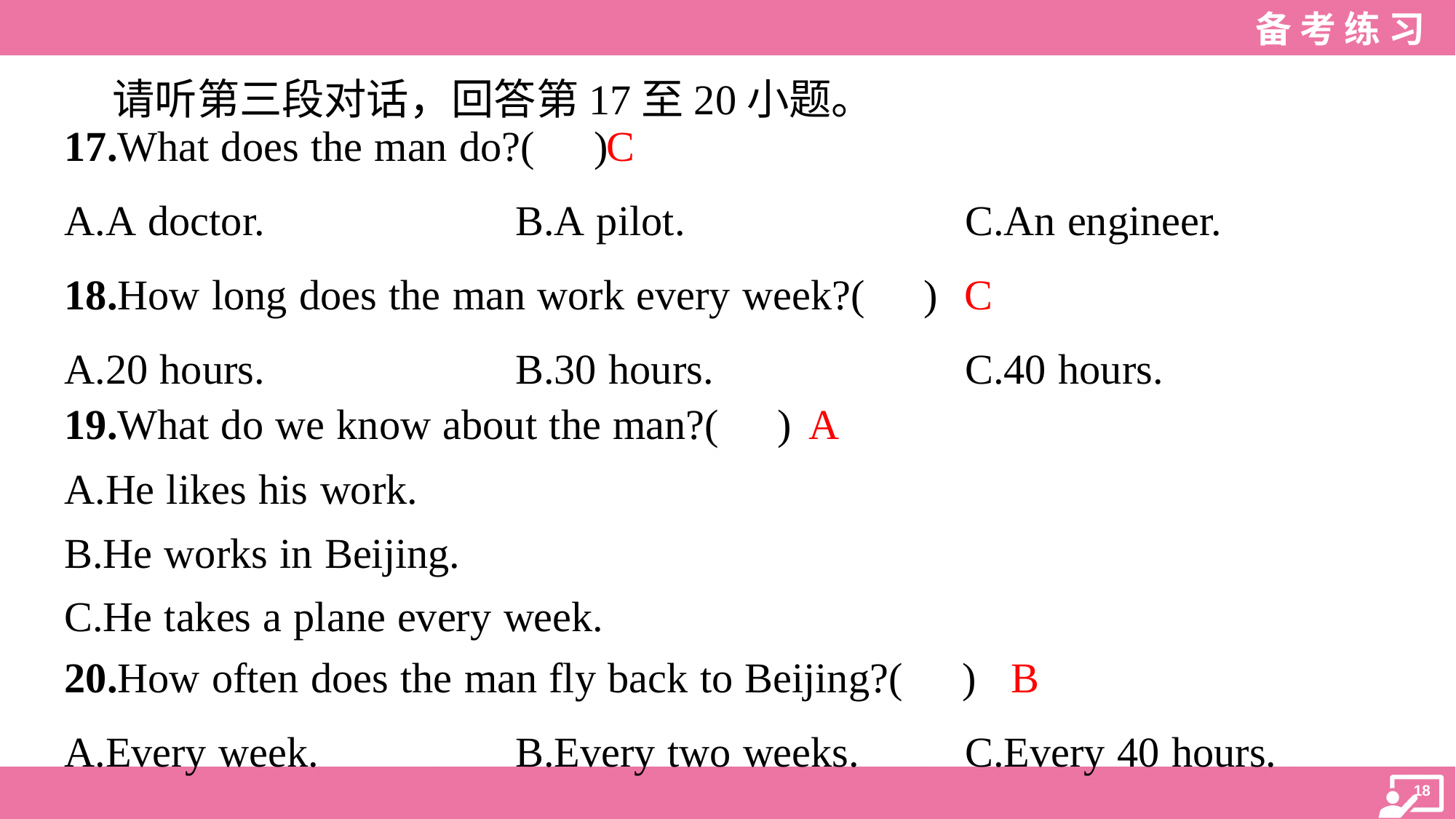

请听第三段对话，回答第17至20小题。
C
17.What does the man do?(     )
A.A doctor.	B.A pilot.	C.An engineer.
C
18.How long does the man work every week?(     )
A.20 hours.	B.30 hours.	C.40 hours.
A
19.What do we know about the man?(     )
A.He likes his work.
B.He works in Beijing.
C.He takes a plane every week.
B
20.How often does the man fly back to Beijing?(     )
A.Every week.	B.Every two weeks.	C.Every 40 hours.